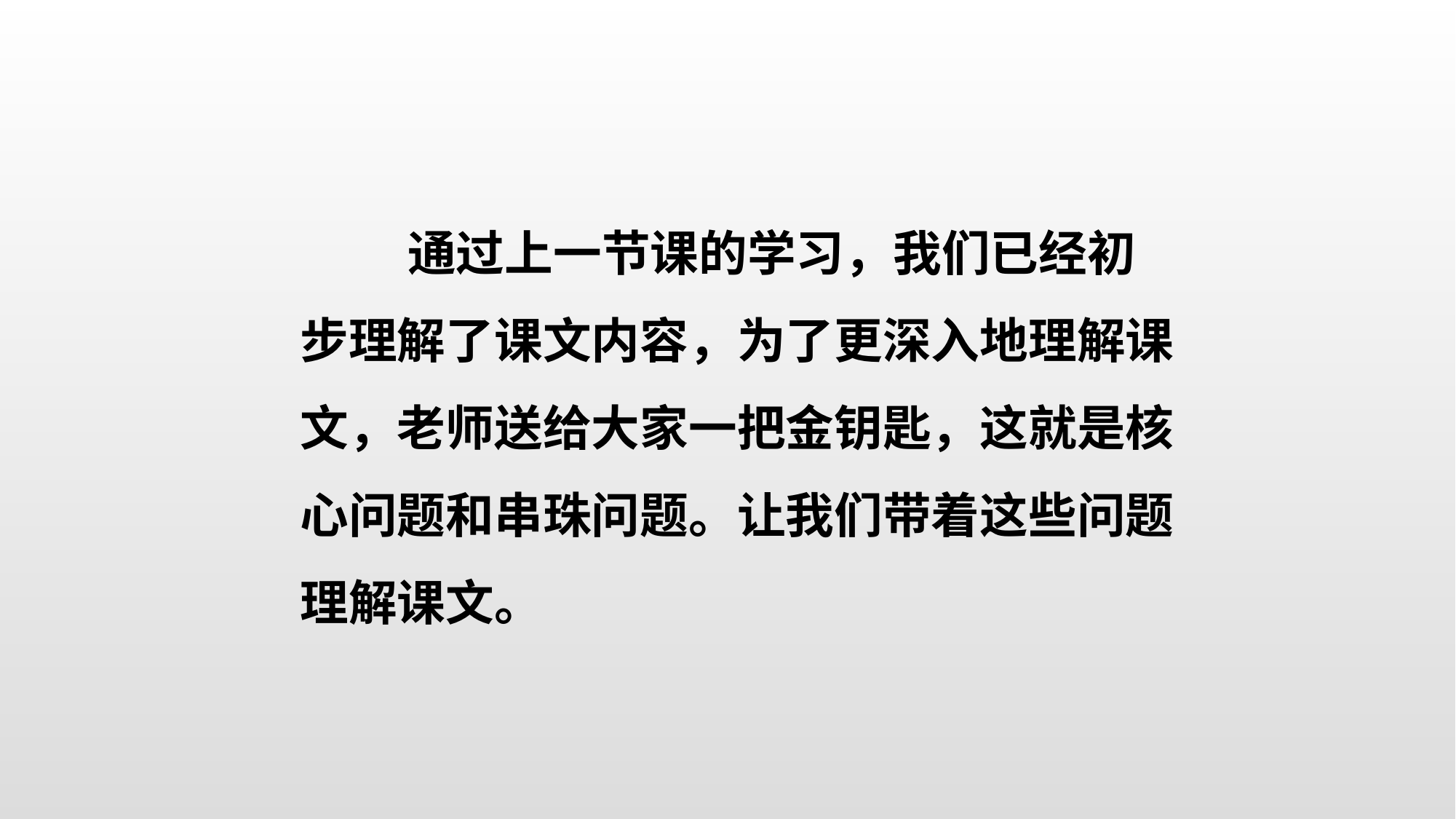

通过上一节课的学习，我们已经初步理解了课文内容，为了更深入地理解课文，老师送给大家一把金钥匙，这就是核心问题和串珠问题。让我们带着这些问题理解课文。